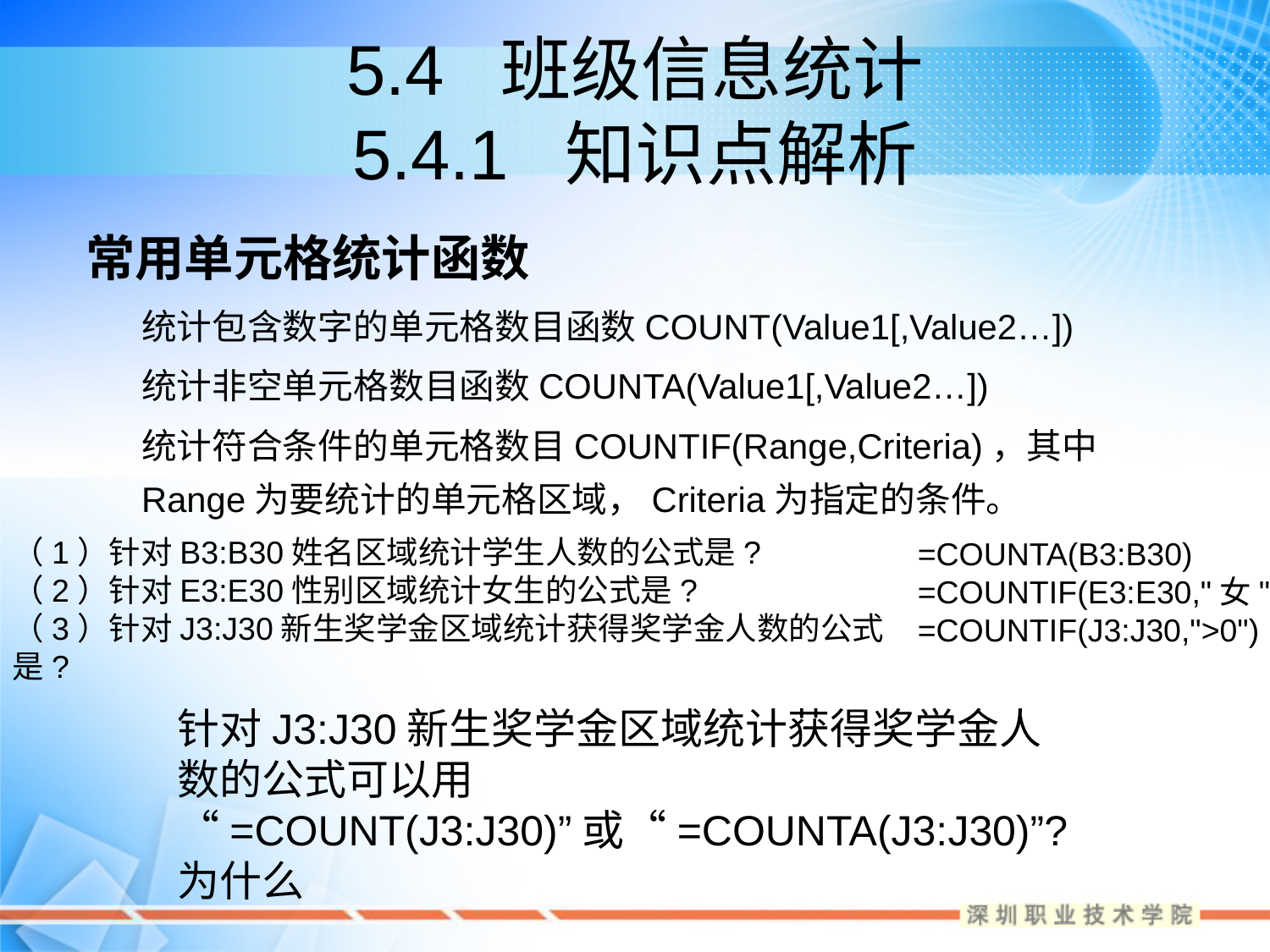

# 5.4  班级信息统计 5.4.1  知识点解析
常用单元格统计函数
统计包含数字的单元格数目函数COUNT(Value1[,Value2…])
统计非空单元格数目函数COUNTA(Value1[,Value2…])
统计符合条件的单元格数目COUNTIF(Range,Criteria)，其中Range为要统计的单元格区域，Criteria为指定的条件。

（1）针对B3:B30姓名区域统计学生人数的公式是?
（2）针对E3:E30性别区域统计女生的公式是?
（3）针对J3:J30新生奖学金区域统计获得奖学金人数的公式是?
=COUNTA(B3:B30)
=COUNTIF(E3:E30,"女")
=COUNTIF(J3:J30,">0")
针对J3:J30新生奖学金区域统计获得奖学金人数的公式可以用 “=COUNT(J3:J30)”或“=COUNTA(J3:J30)”?为什么